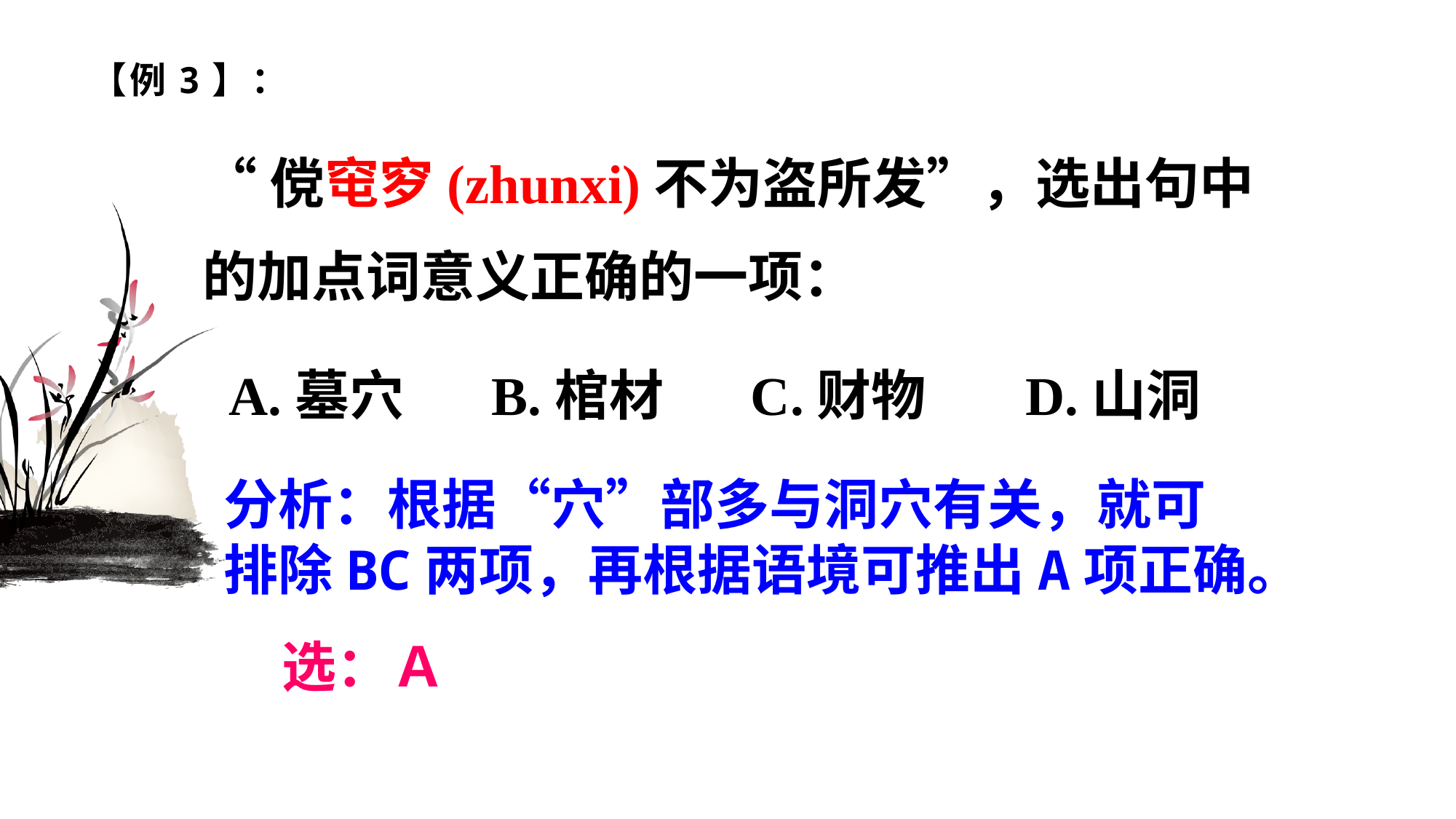

# 【例3】：
“傥窀穸(zhunxi)不为盗所发”，选出句中
的加点词意义正确的一项：
A.墓穴      B.棺材      C.财物       D.山洞
分析：根据“穴”部多与洞穴有关，就可
排除BC两项，再根据语境可推出A项正确。
选：Ａ